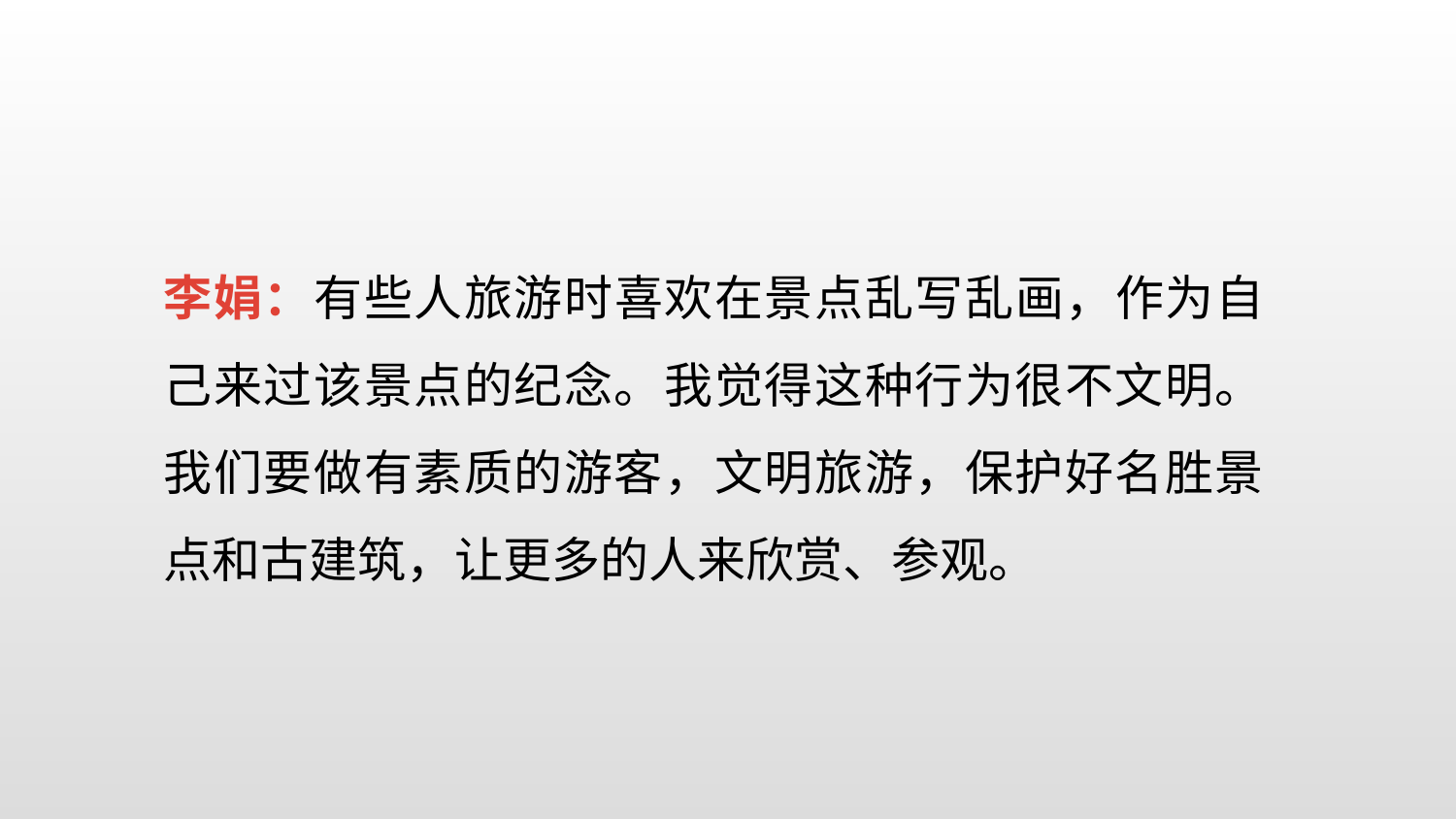

李娟：有些人旅游时喜欢在景点乱写乱画，作为自己来过该景点的纪念。我觉得这种行为很不文明。我们要做有素质的游客，文明旅游，保护好名胜景点和古建筑，让更多的人来欣赏、参观。